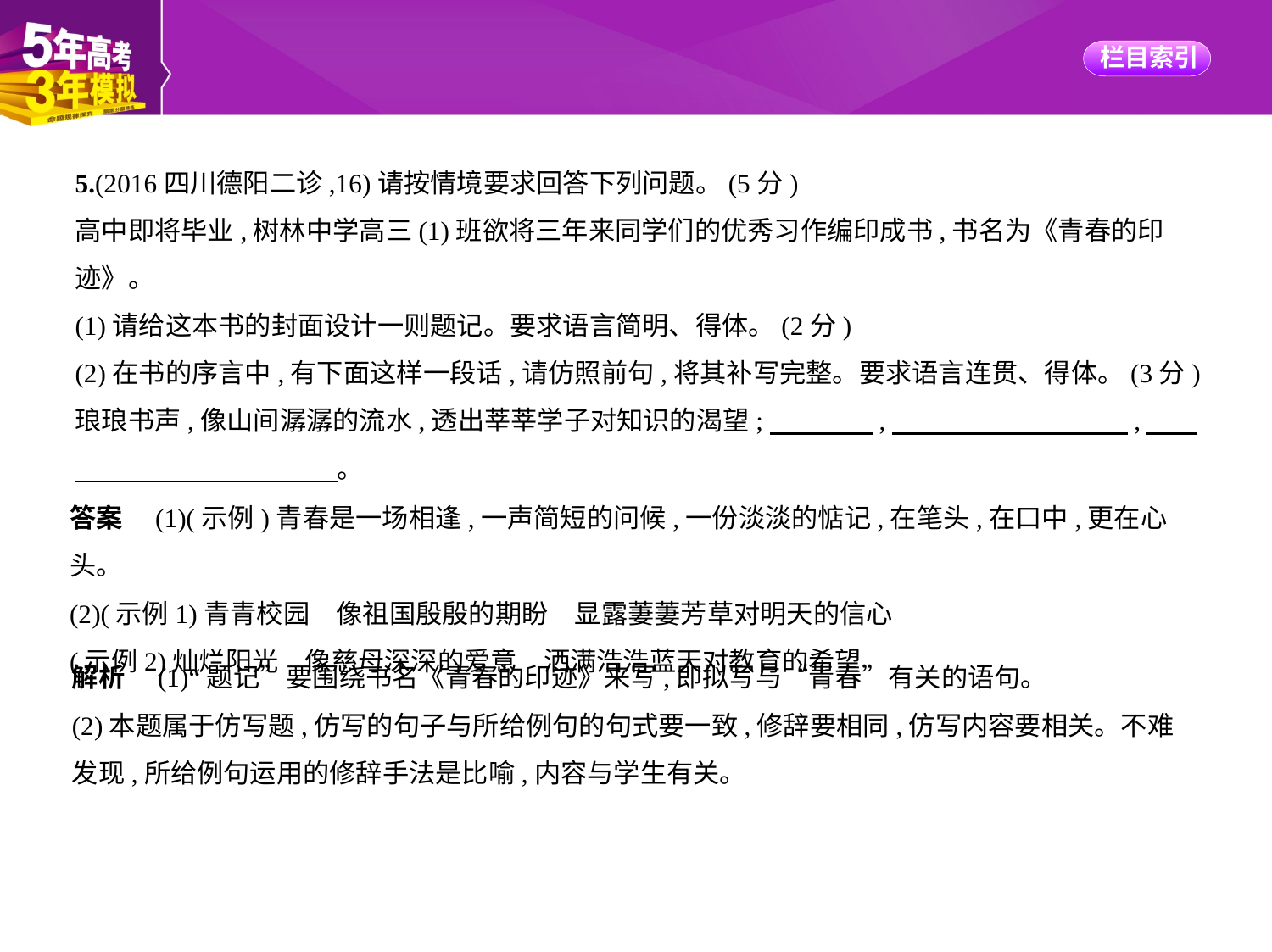

5.(2016四川德阳二诊,16)请按情境要求回答下列问题。(5分)
高中即将毕业,树林中学高三(1)班欲将三年来同学们的优秀习作编印成书,书名为《青春的印
迹》。
(1)请给这本书的封面设计一则题记。要求语言简明、得体。(2分)
(2)在书的序言中,有下面这样一段话,请仿照前句,将其补写完整。要求语言连贯、得体。(3分)
琅琅书声,像山间潺潺的流水,透出莘莘学子对知识的渴望;　　　    ,　　　　　　　　    ,　    
　　　　　　　　　    。
答案　(1)(示例)青春是一场相逢,一声简短的问候,一份淡淡的惦记,在笔头,在口中,更在心头。
(2)(示例1)青青校园　像祖国殷殷的期盼　显露萋萋芳草对明天的信心
(示例2)灿烂阳光　像慈母深深的爱意　洒满浩浩蓝天对教育的希望
解析　(1)“题记”要围绕书名《青春的印迹》来写,即拟写与“青春”有关的语句。
(2)本题属于仿写题,仿写的句子与所给例句的句式要一致,修辞要相同,仿写内容要相关。不难
发现,所给例句运用的修辞手法是比喻,内容与学生有关。